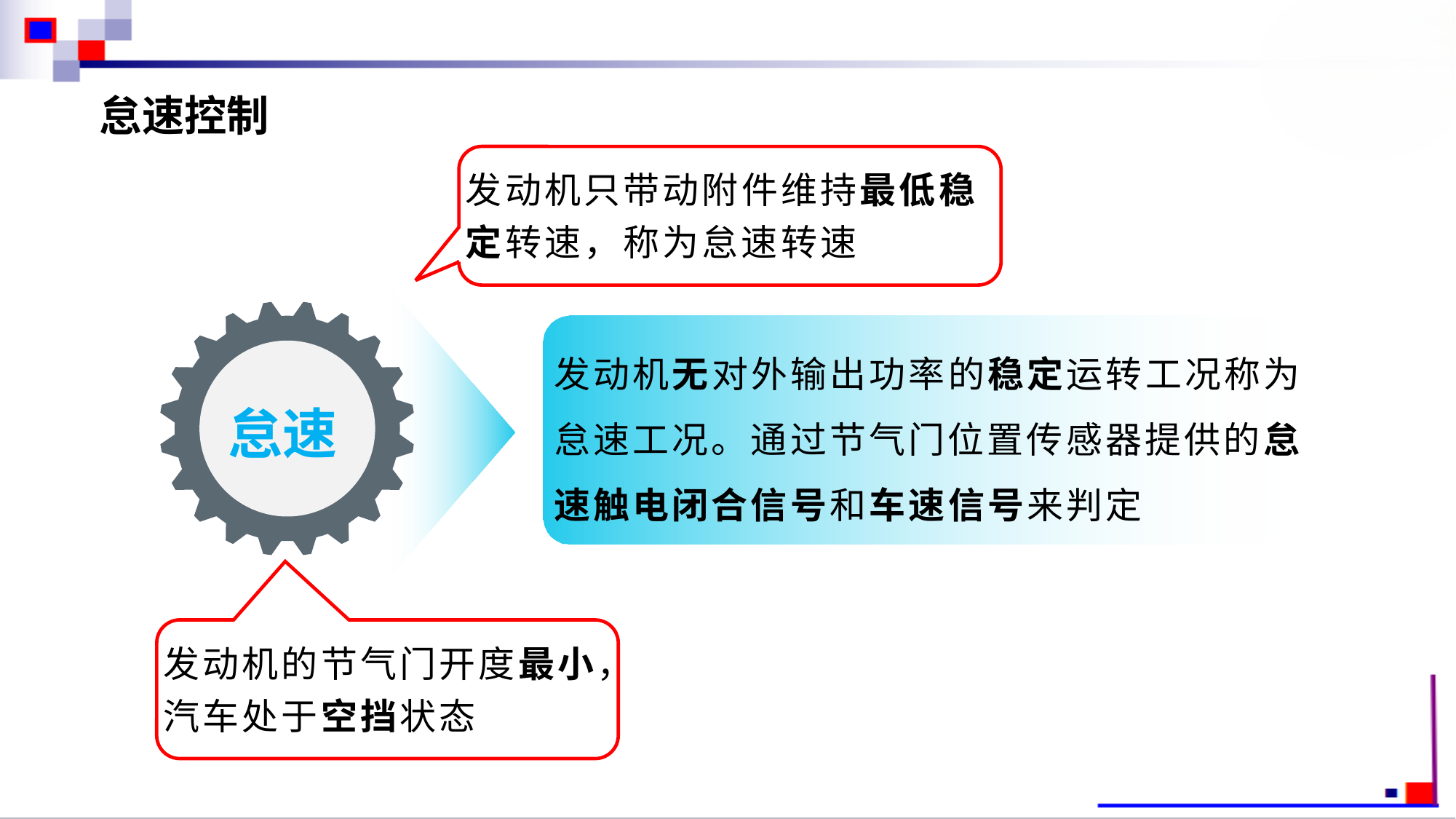

怠速控制
发动机只带动附件维持最低稳定转速，称为怠速转速

怠速

发动机无对外输出功率的稳定运转工况称为怠速工况。通过节气门位置传感器提供的怠速触电闭合信号和车速信号来判定

发动机的节气门开度最小，汽车处于空挡状态